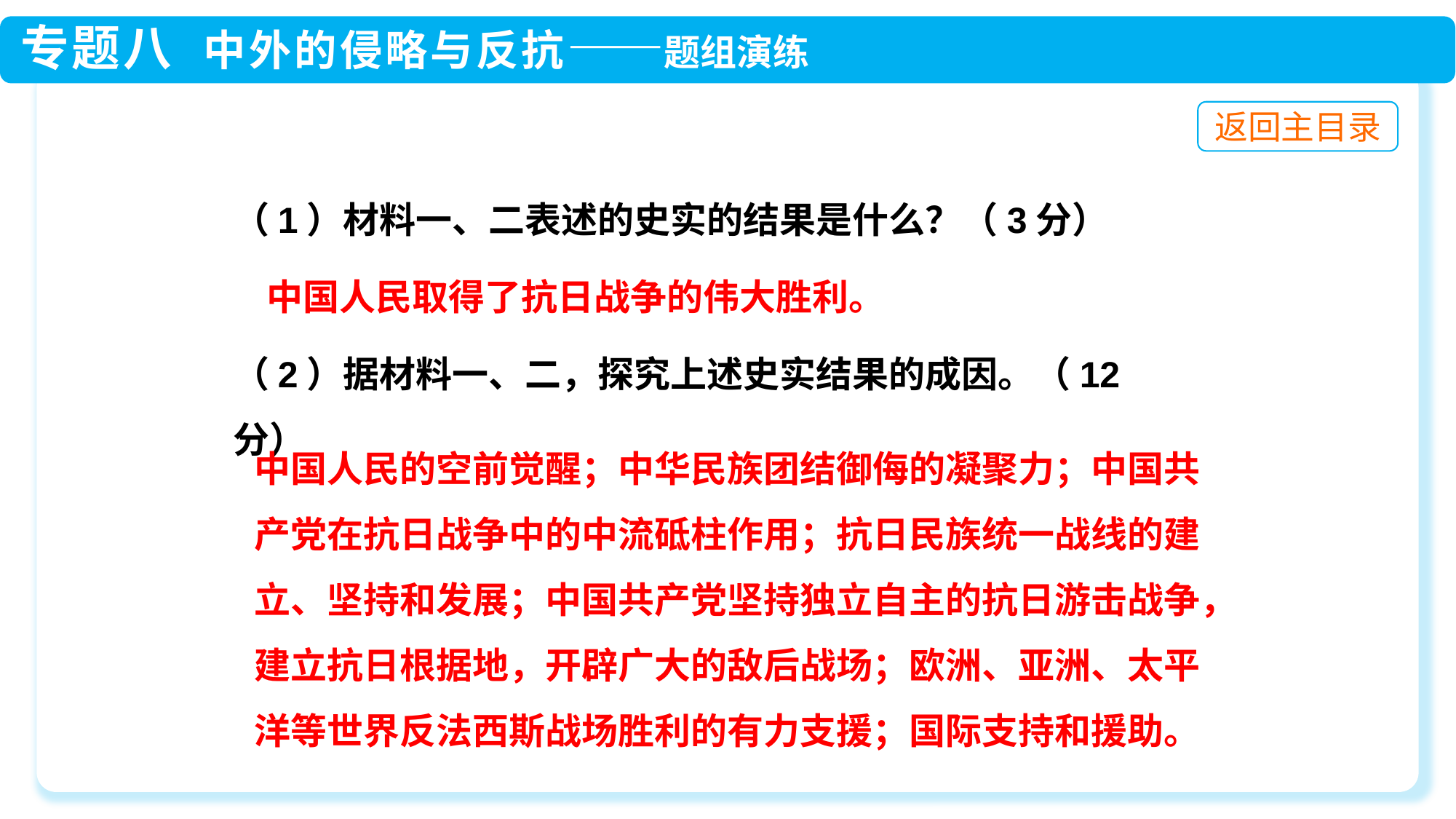

（1）材料一、二表述的史实的结果是什么？（3分）
中国人民取得了抗日战争的伟大胜利。
（2）据材料一、二，探究上述史实结果的成因。（12分）
中国人民的空前觉醒；中华民族团结御侮的凝聚力；中国共产党在抗日战争中的中流砥柱作用；抗日民族统一战线的建立、坚持和发展；中国共产党坚持独立自主的抗日游击战争，建立抗日根据地，开辟广大的敌后战场；欧洲、亚洲、太平洋等世界反法西斯战场胜利的有力支援；国际支持和援助。